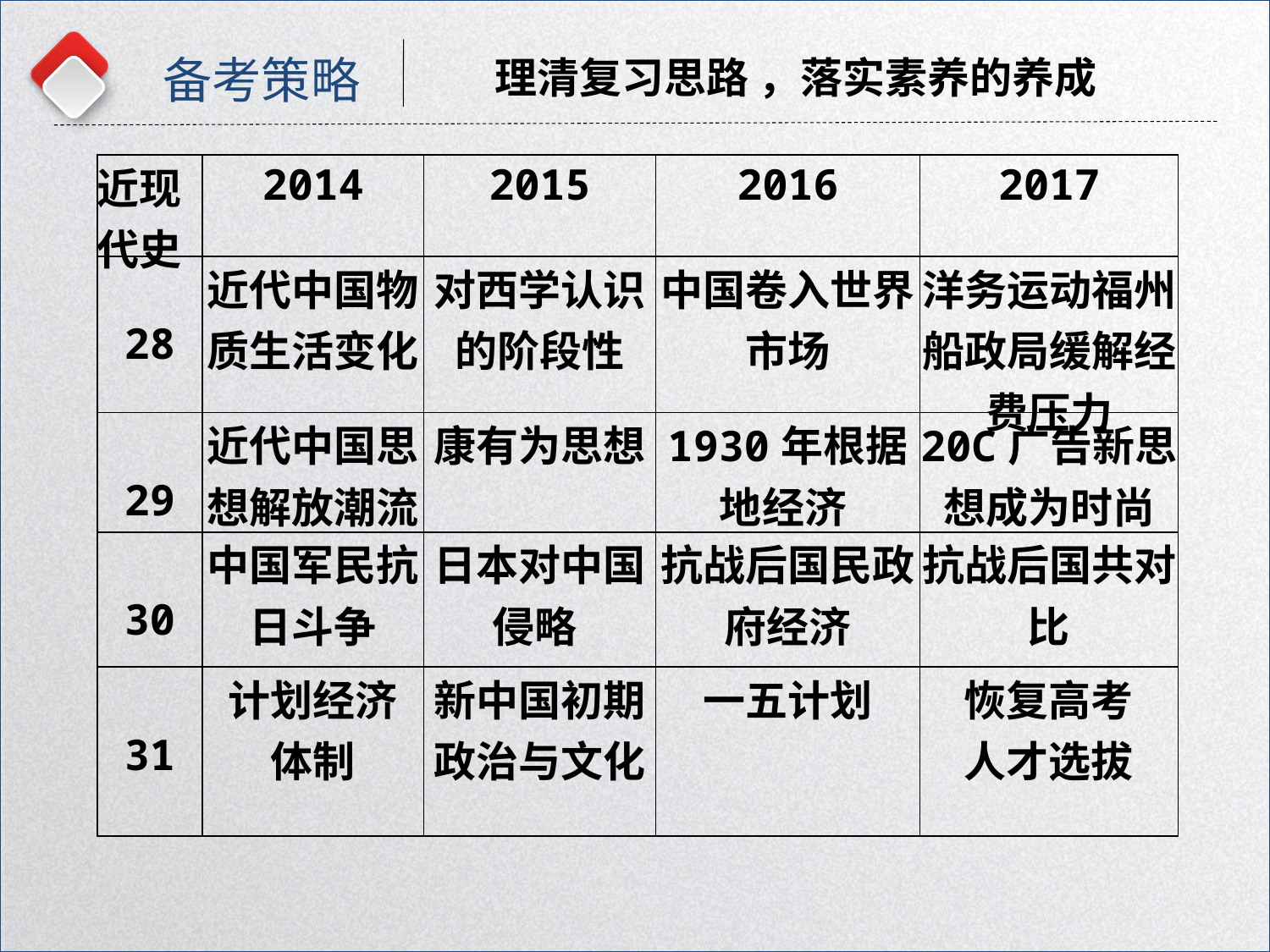

备考策略
理清复习思路 ，落实素养的养成

| 近现代史 | 2014 | 2015 | 2016 | 2017 |
| --- | --- | --- | --- | --- |
| 28 | 近代中国物质生活变化 | 对西学认识的阶段性 | 中国卷入世界市场 | 洋务运动福州船政局缓解经费压力 |
| 29 | 近代中国思想解放潮流 | 康有为思想 | 1930年根据地经济 | 20C广告新思想成为时尚 |
| 30 | 中国军民抗日斗争 | 日本对中国 侵略 | 抗战后国民政府经济 | 抗战后国共对比 |
| 31 | 计划经济 体制 | 新中国初期 政治与文化 | 一五计划 | 恢复高考 人才选拔 |